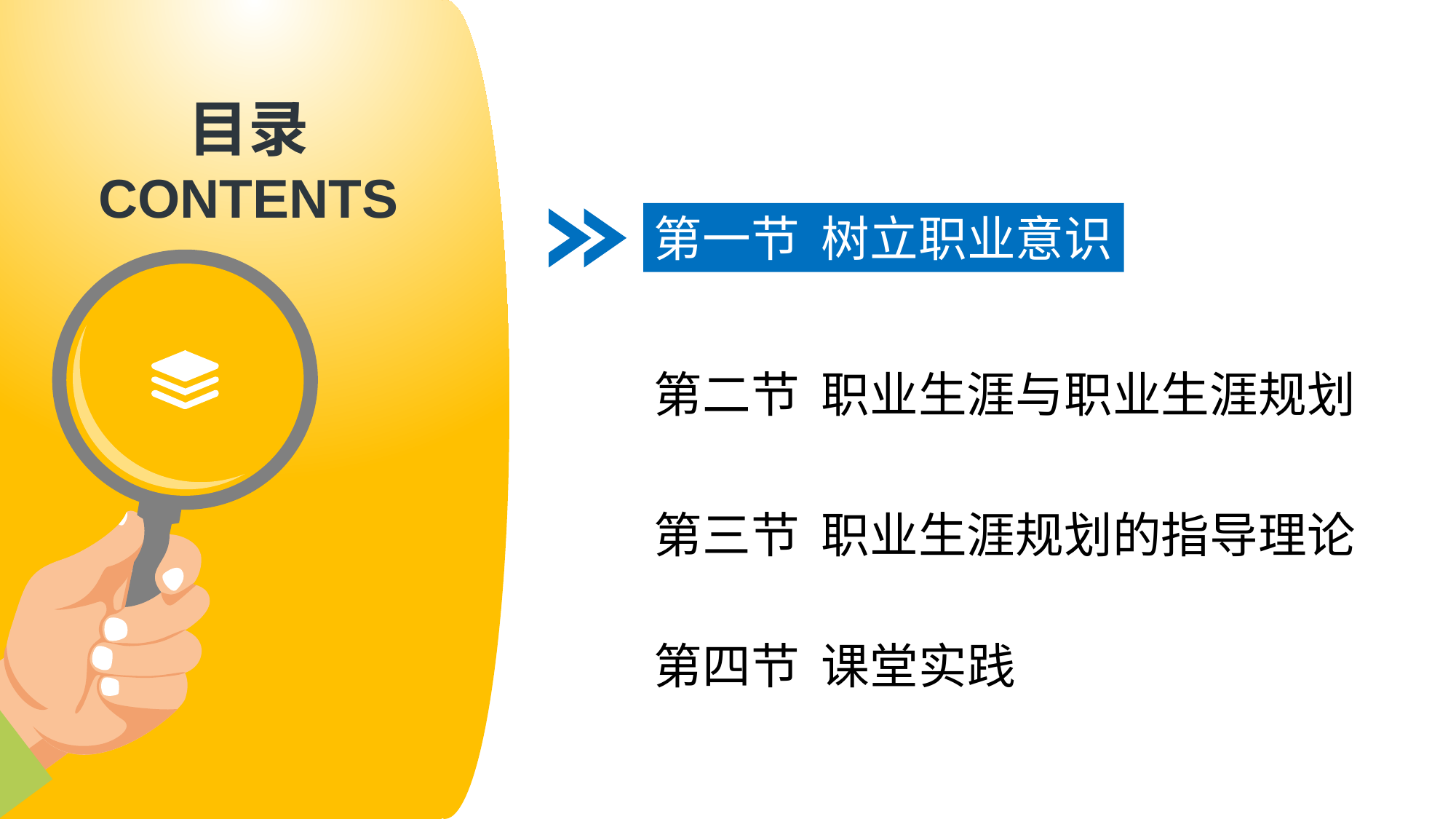

第一节  树立职业意识

第二节  职业生涯与职业生涯规划
第三节  职业生涯规划的指导理论
第四节  课堂实践